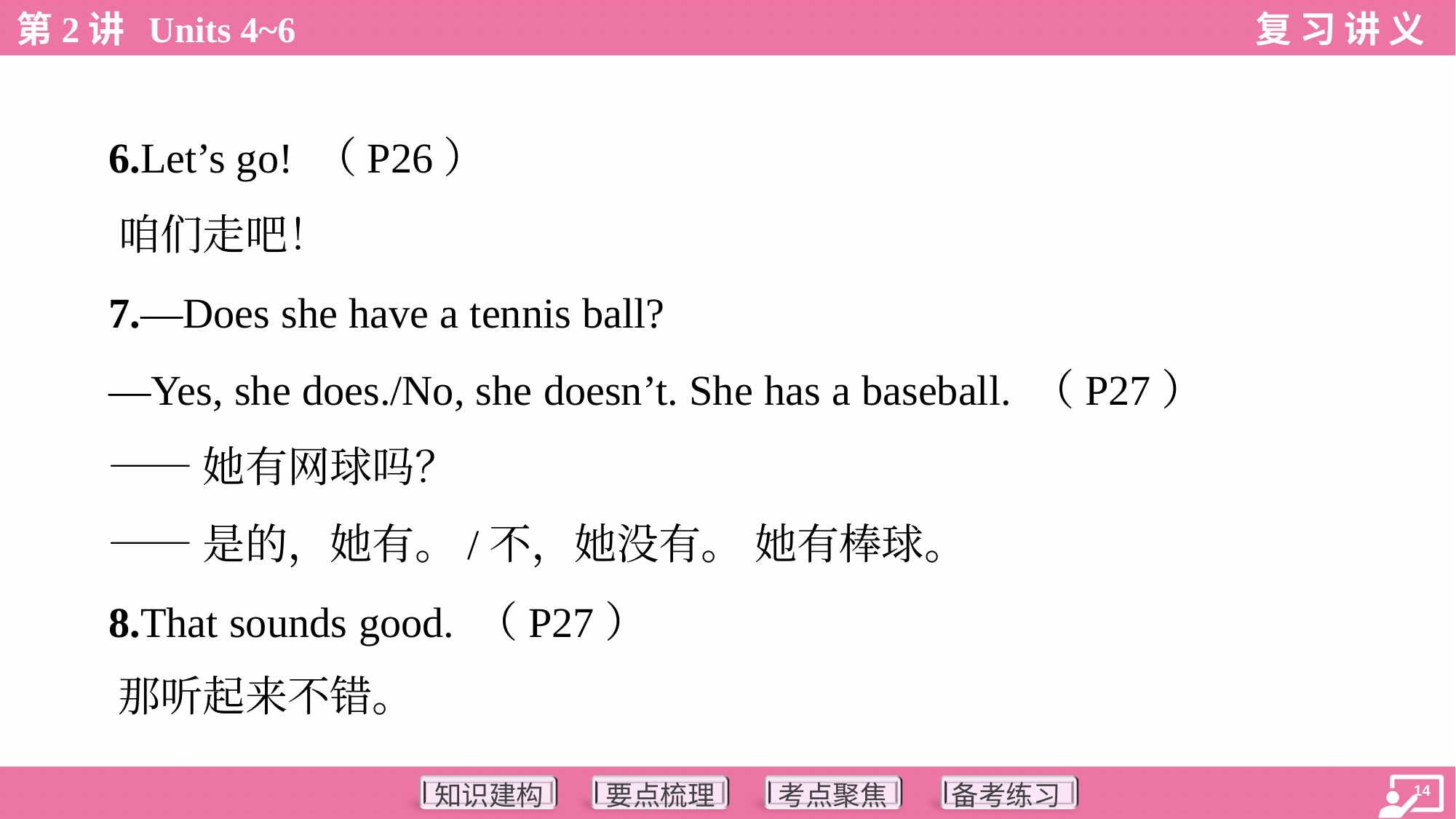

6.Let’s go! （P26）
    咱们走吧！
    7.—Does she have a tennis ball?
    —Yes, she does./No, she doesn’t. She has a baseball. （P27）
    ——她有网球吗？
    ——是的，她有。/不，她没有。 她有棒球。
    8.That sounds good. （P27）
    那听起来不错。